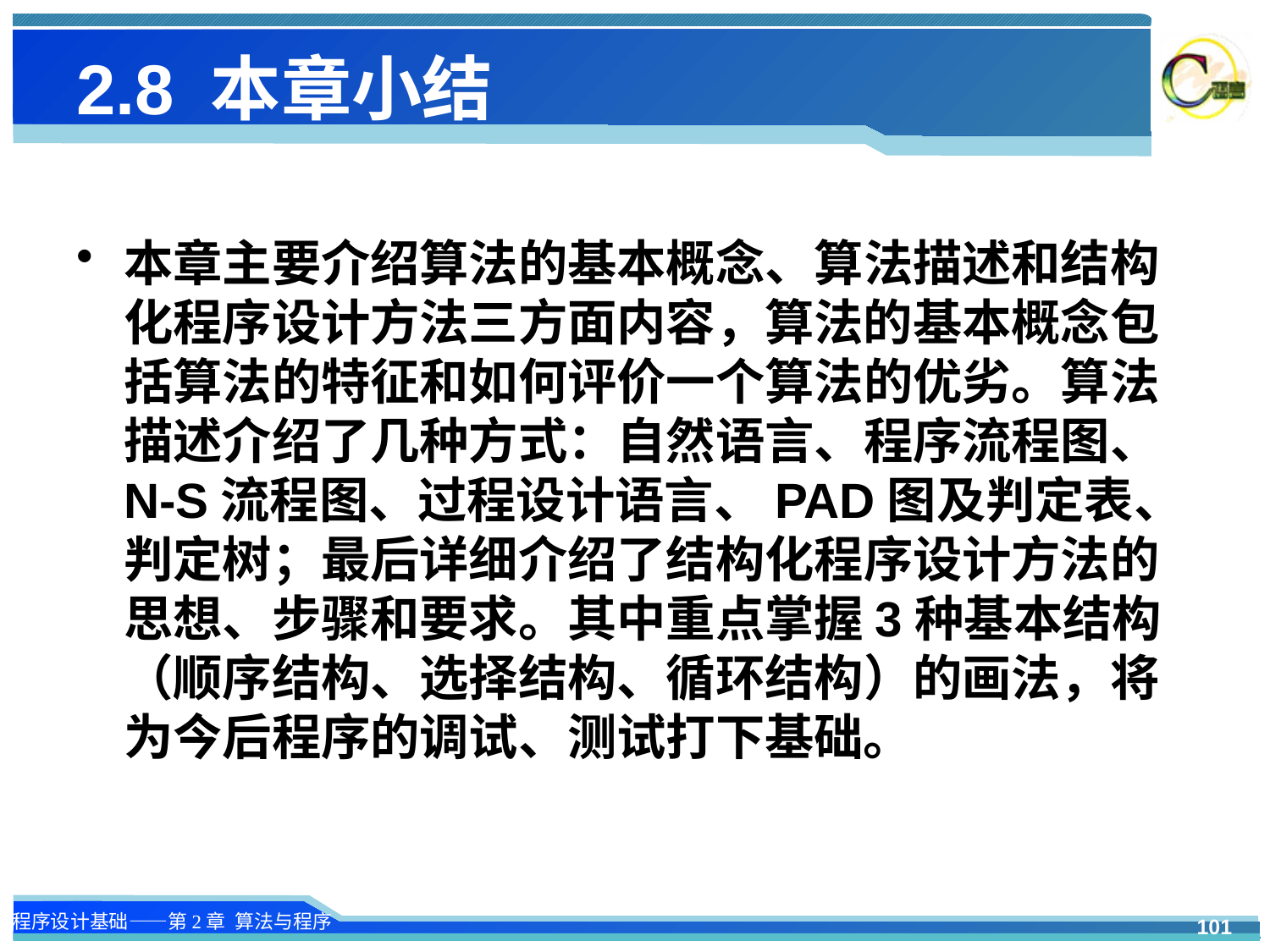

# 2.8 本章小结
本章主要介绍算法的基本概念、算法描述和结构化程序设计方法三方面内容，算法的基本概念包括算法的特征和如何评价一个算法的优劣。算法描述介绍了几种方式：自然语言、程序流程图、N-S流程图、过程设计语言、PAD图及判定表、判定树；最后详细介绍了结构化程序设计方法的思想、步骤和要求。其中重点掌握3种基本结构（顺序结构、选择结构、循环结构）的画法，将为今后程序的调试、测试打下基础。
101